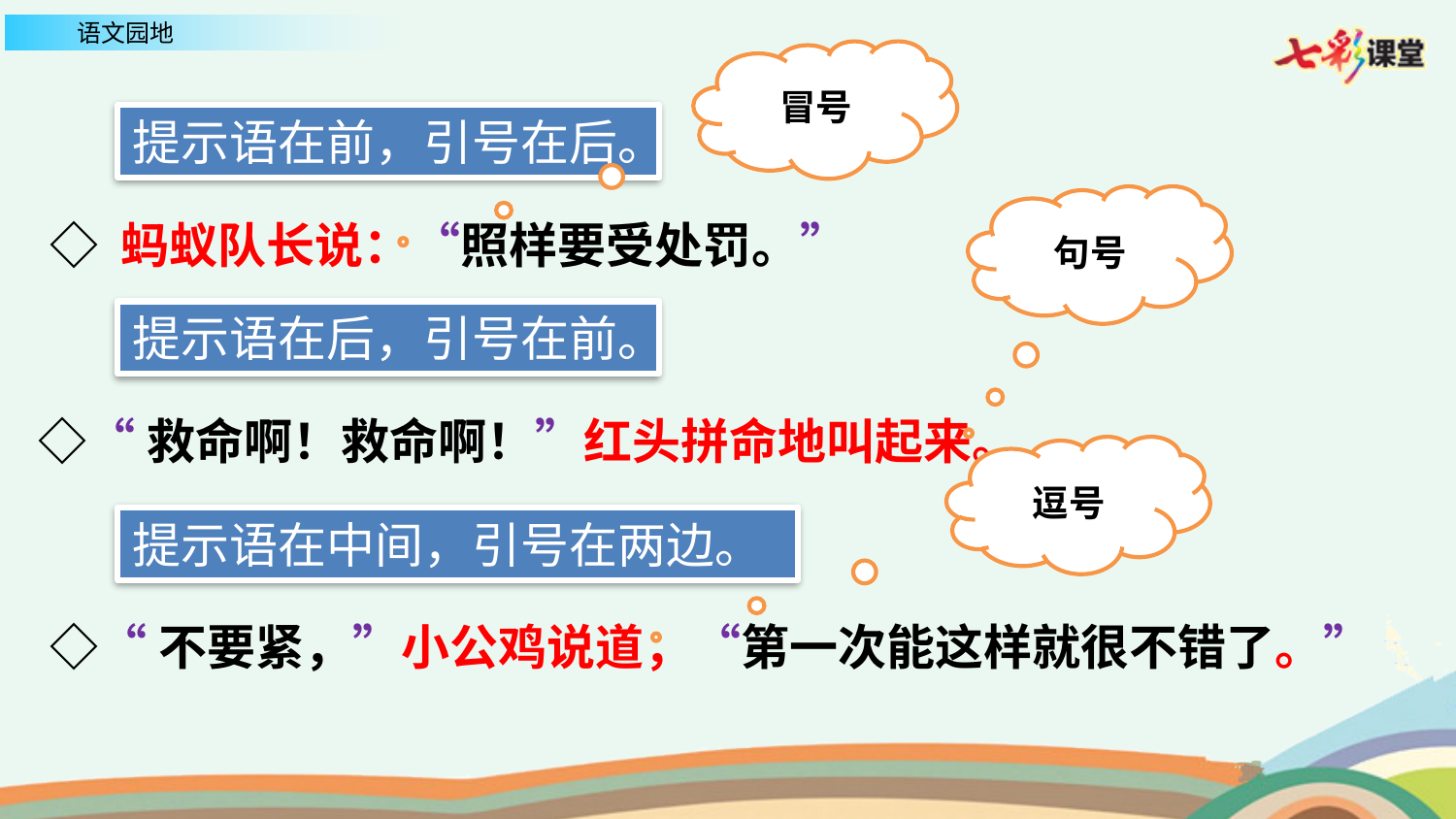

冒号
提示语在前，引号在后。
◇ 蚂蚁队长说：“照样要受处罚。”
句号
提示语在后，引号在前。
◇“救命啊！救命啊！”红头拼命地叫起来。
逗号
提示语在中间，引号在两边。
◇“不要紧，”小公鸡说道，“第一次能这样就很不错了。”